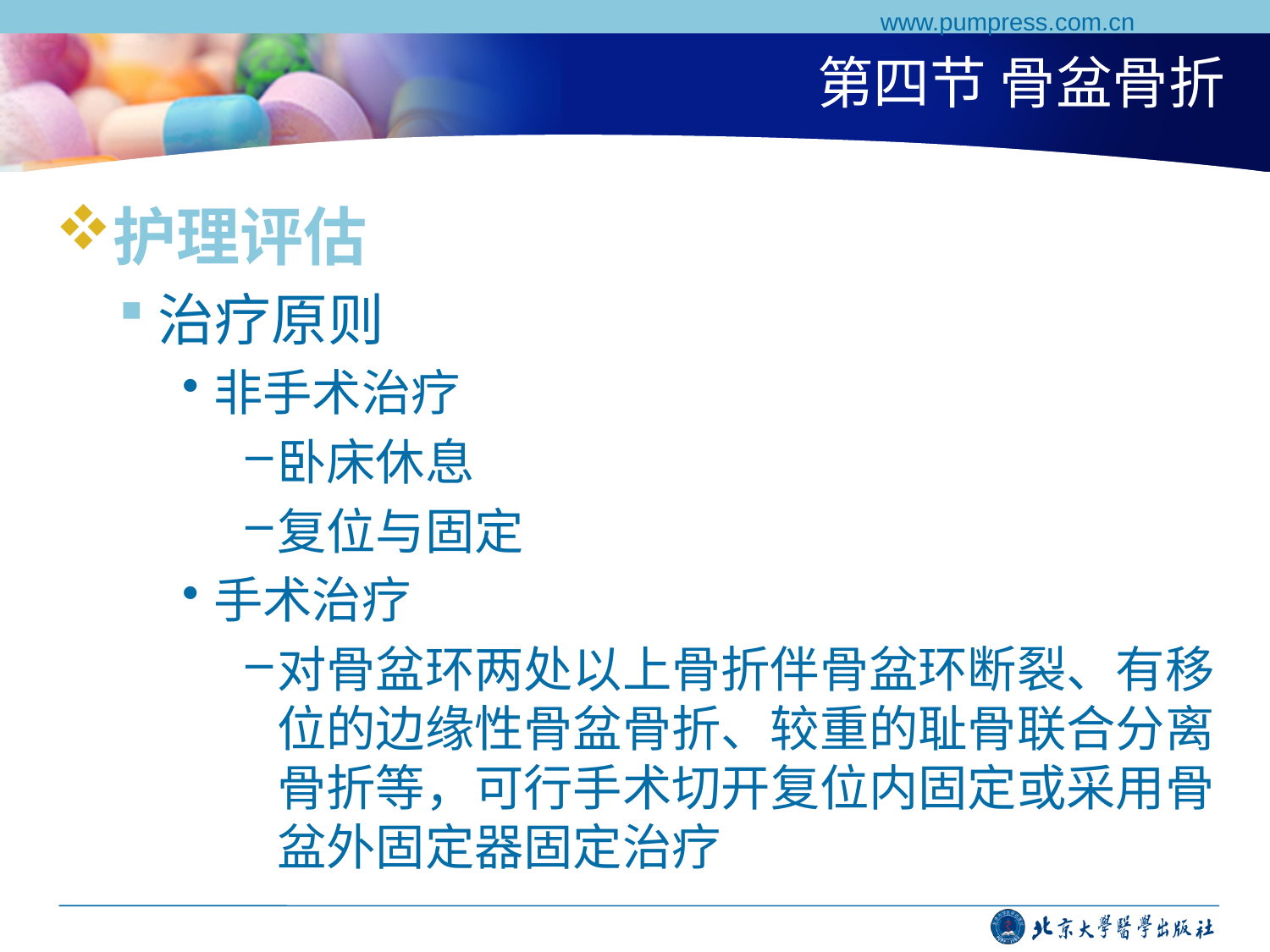

www.pumpress.com.cn
# 第四节 骨盆骨折
护理评估
治疗原则
非手术治疗
卧床休息
复位与固定
手术治疗
对骨盆环两处以上骨折伴骨盆环断裂、有移位的边缘性骨盆骨折、较重的耻骨联合分离骨折等，可行手术切开复位内固定或采用骨盆外固定器固定治疗